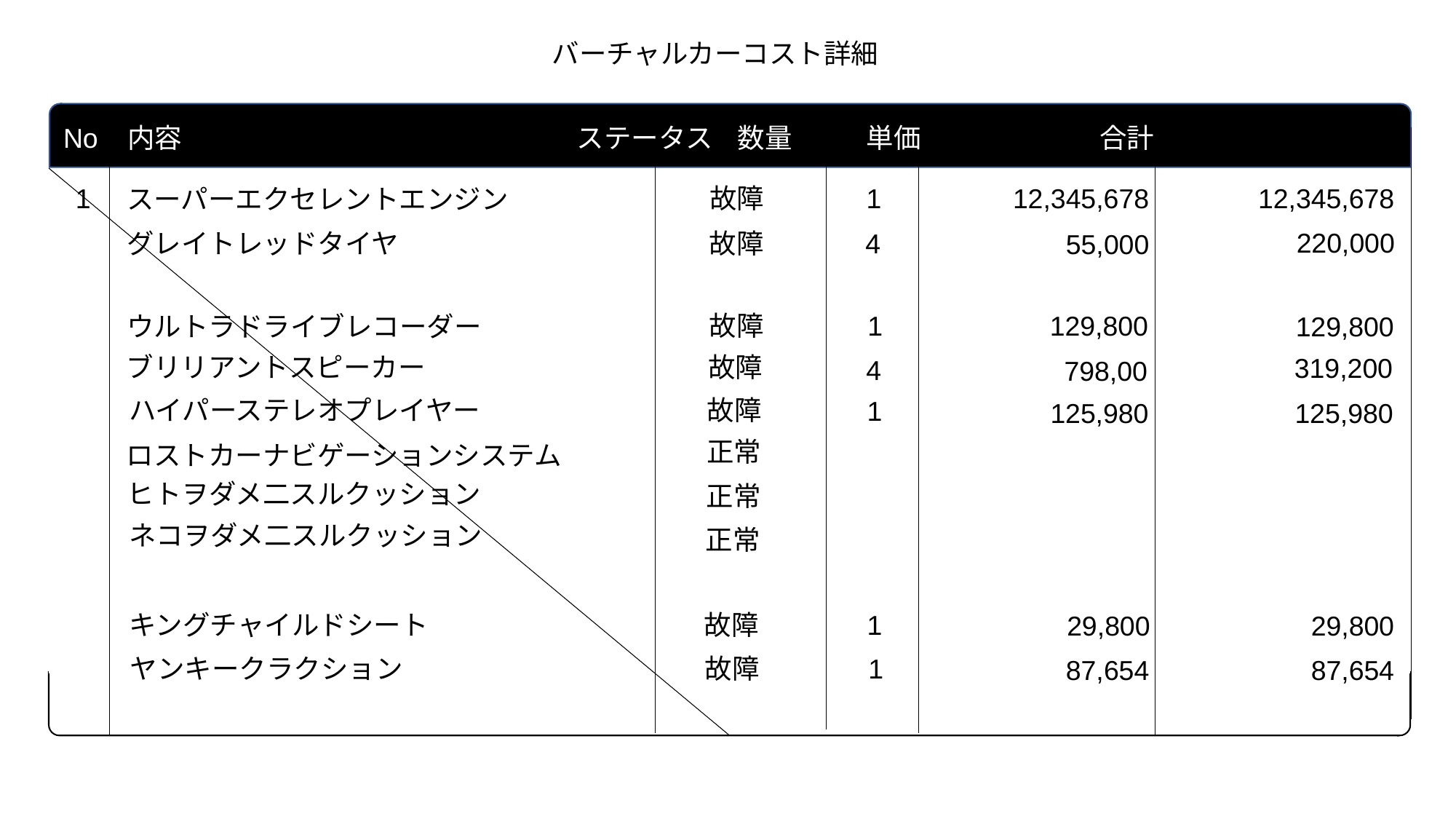

バーチャルカーコスト詳細
No   内容                                                                ステータス    数量            単価                             合計
故障
1
12,345,678
12,345,678
1
スーパーエクセレントエンジン
220,000‬
グレイトレッドタイヤ
故障
4
55,000
129,800
故障
1
129,800
ウルトラドライブレコーダー
ブリリアントスピーカー
故障
319,200‬
4
798,00
故障
ハイパーステレオプレイヤー
1
125,980
125,980
正常
ロストカーナビゲーションシステム
ヒトヲダメ二スルクッション
正常
ネコヲダメ二スルクッション
正常
故障
1
キングチャイルドシート
29,800
29,800
ヤンキークラクション
故障
1
87,654
87,654